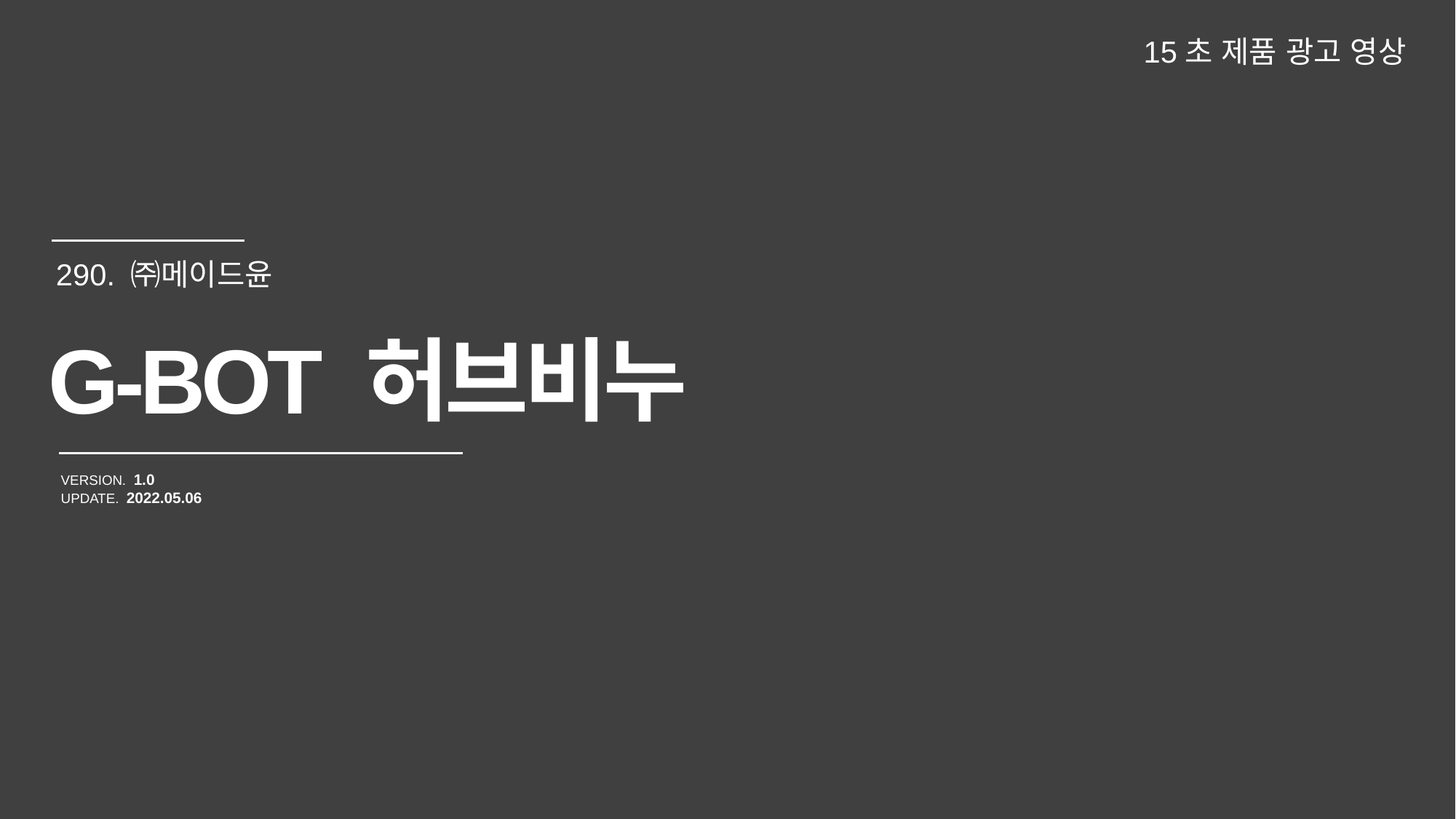

15초 제품 광고 영상
G-BOT 허브비누
VERSION.  1.0
UPDATE.  2022.05.06

290. ㈜메이드윤